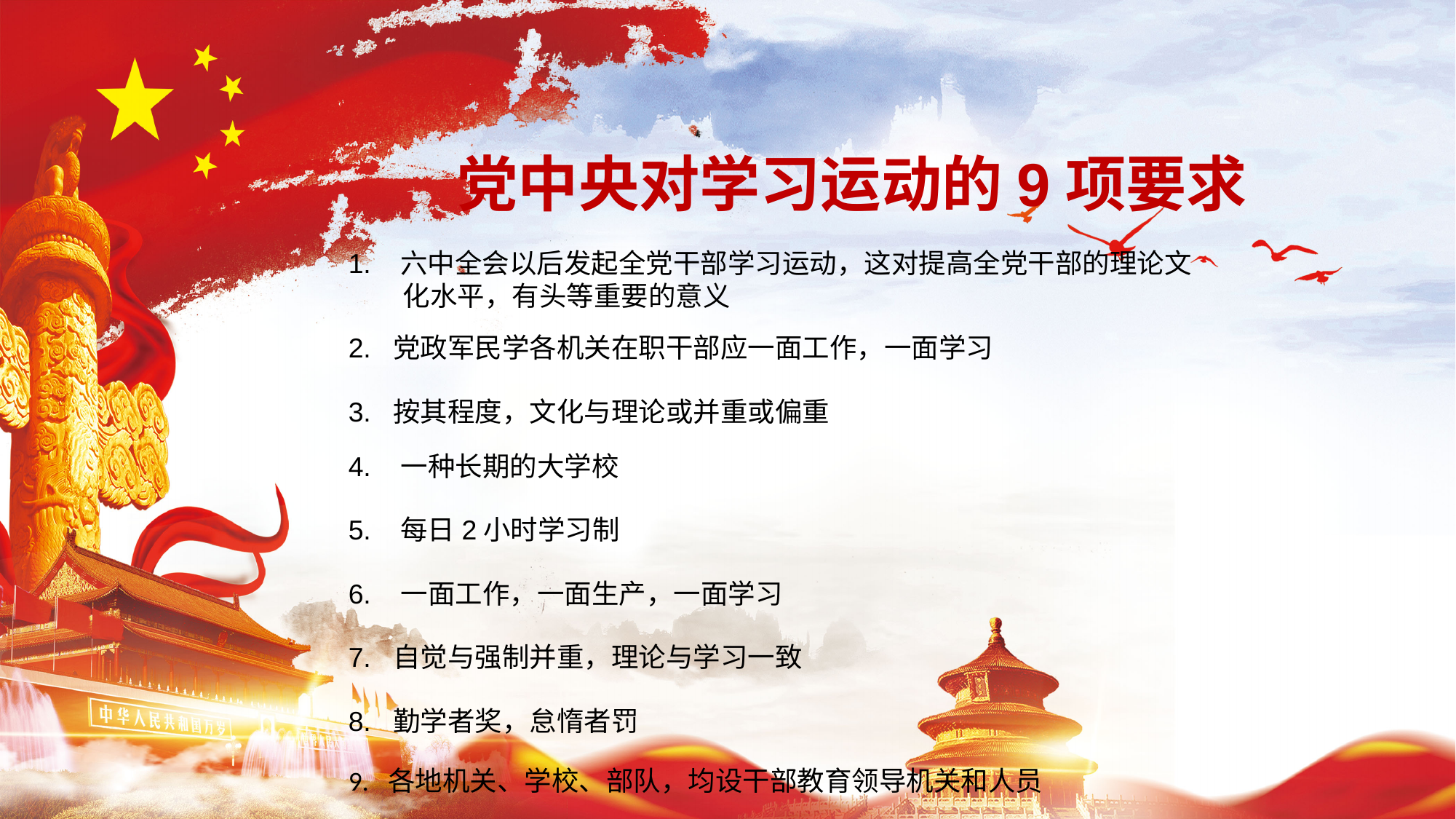

# 党中央对学习运动的9项要求
1.   六中全会以后发起全党干部学习运动，这对提高全党干部的理论文化水平，有头等重要的意义
2.  党政军民学各机关在职干部应一面工作，一面学习
3.  按其程度，文化与理论或并重或偏重
4.   一种长期的大学校
5.   每日2小时学习制
6.   一面工作，一面生产，一面学习
7.  自觉与强制并重，理论与学习一致
8.  勤学者奖，怠惰者罚

9.  各地机关、学校、部队，均设干部教育领导机关和人员